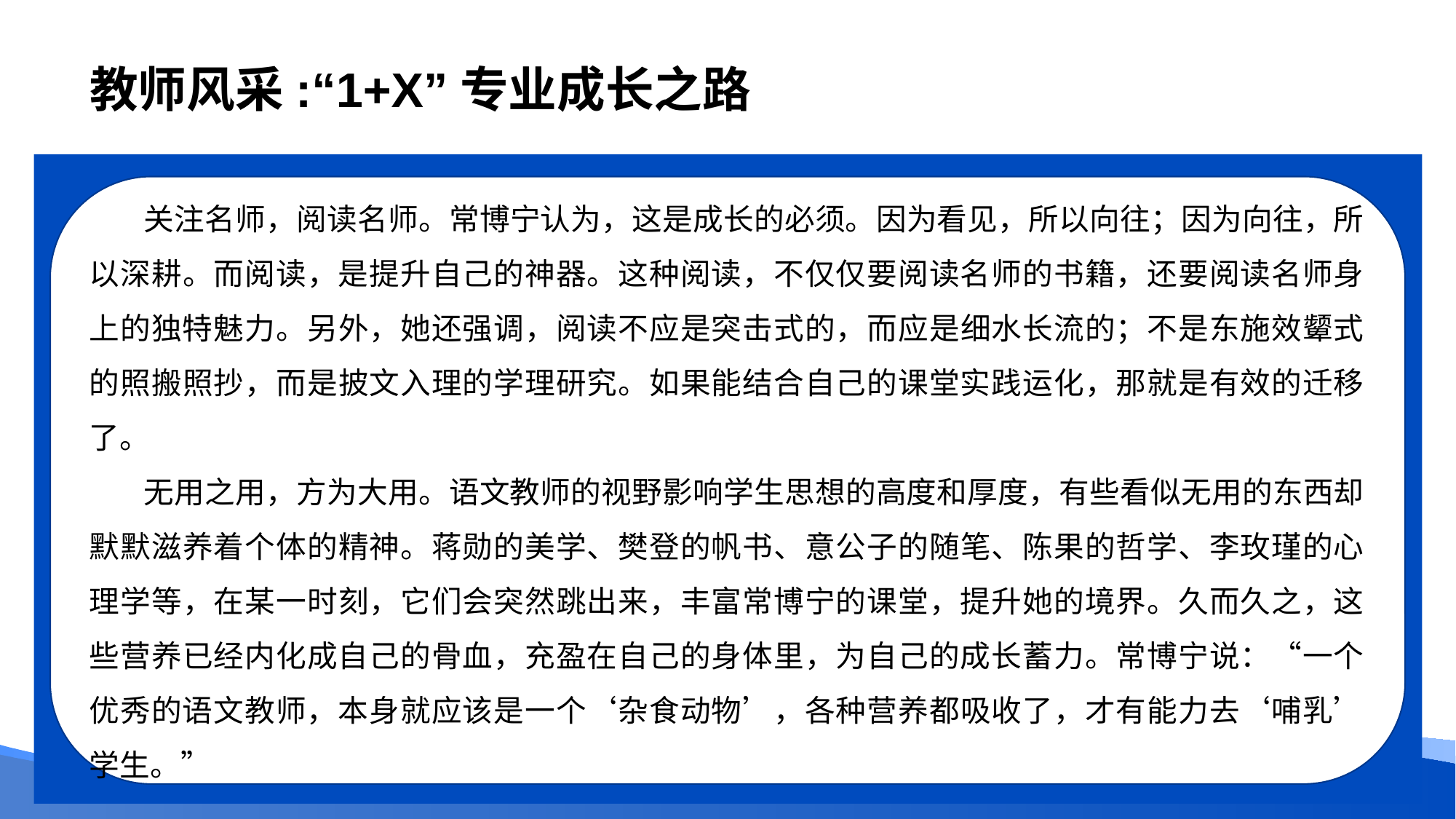

# 教师风采:“1+X”专业成长之路

关注名师，阅读名师。常博宁认为，这是成长的必须。因为看见，所以向往；因为向往，所以深耕。而阅读，是提升自己的神器。这种阅读，不仅仅要阅读名师的书籍，还要阅读名师身上的独特魅力。另外，她还强调，阅读不应是突击式的，而应是细水长流的；不是东施效颦式的照搬照抄，而是披文入理的学理研究。如果能结合自己的课堂实践运化，那就是有效的迁移了。
无用之用，方为大用。语文教师的视野影响学生思想的高度和厚度，有些看似无用的东西却默默滋养着个体的精神。蒋勋的美学、樊登的帆书、意公子的随笔、陈果的哲学、李玫瑾的心理学等，在某一时刻，它们会突然跳出来，丰富常博宁的课堂，提升她的境界。久而久之，这些营养已经内化成自己的骨血，充盈在自己的身体里，为自己的成长蓄力。常博宁说：“一个优秀的语文教师，本身就应该是一个‘杂食动物’，各种营养都吸收了，才有能力去‘哺乳’学生。”